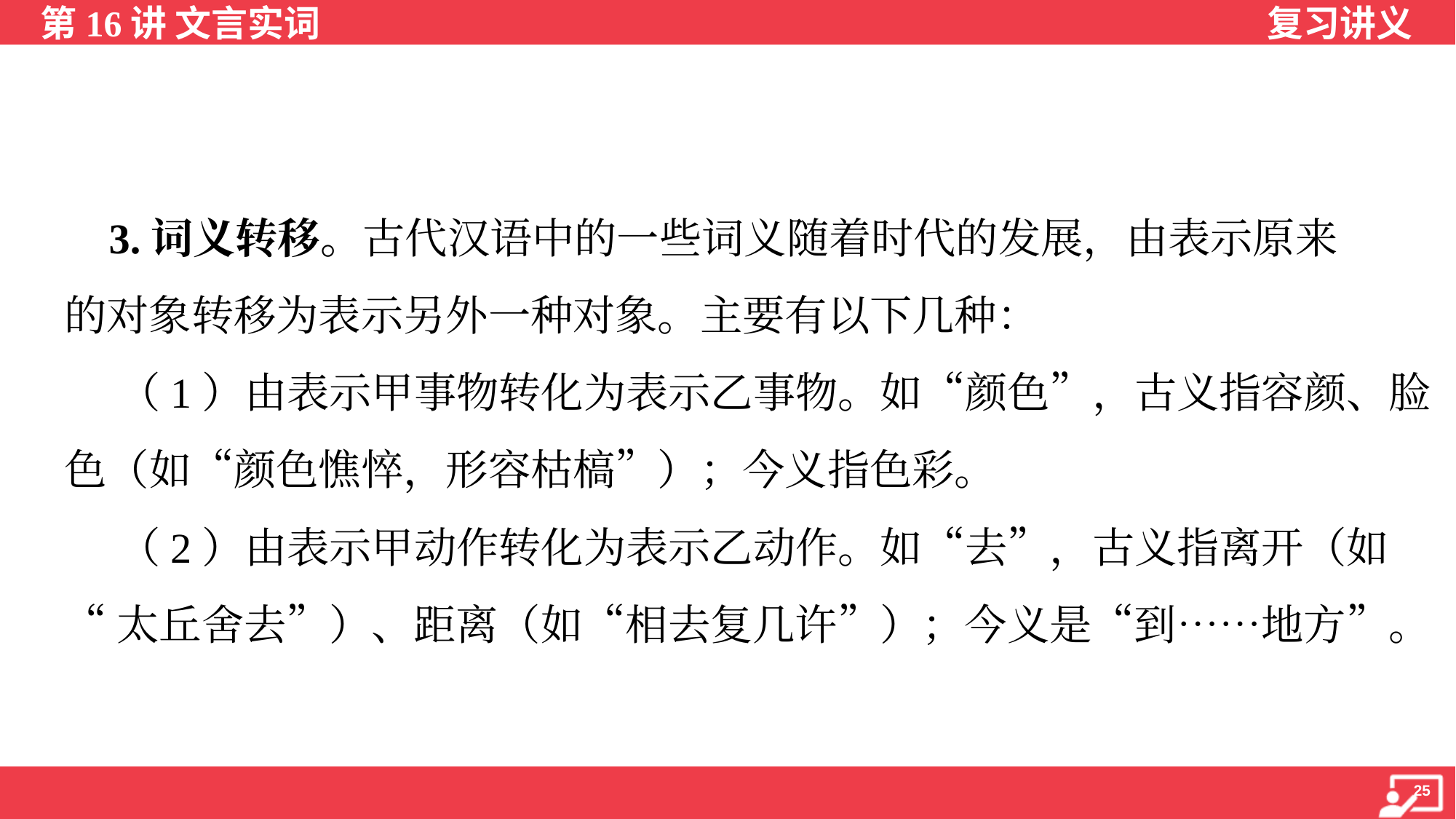

3.词义转移。古代汉语中的一些词义随着时代的发展，由表示原来
的对象转移为表示另外一种对象。主要有以下几种：
    （1）由表示甲事物转化为表示乙事物。如“颜色”，古义指容颜、脸
色（如“颜色憔悴，形容枯槁”）；今义指色彩。
    （2）由表示甲动作转化为表示乙动作。如“去”，古义指离开（如
“太丘舍去”）、距离（如“相去复几许”）；今义是“到……地方”。